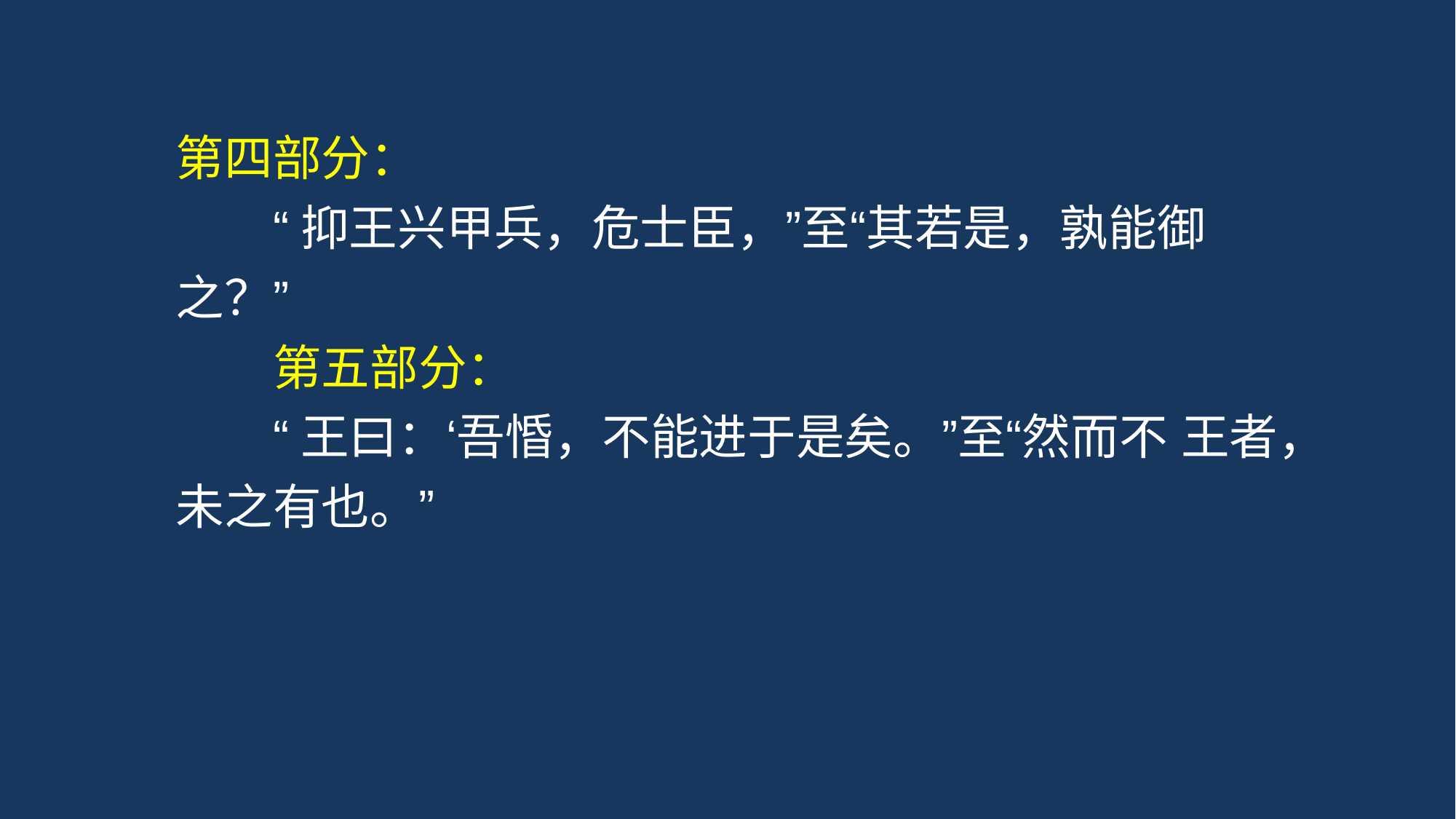

第四部分：
“抑王兴甲兵，危士臣，”至“其若是，孰能御 之？”
第五部分：
“王曰：‘吾惛，不能进于是矣。”至“然而不 王者，未之有也。”